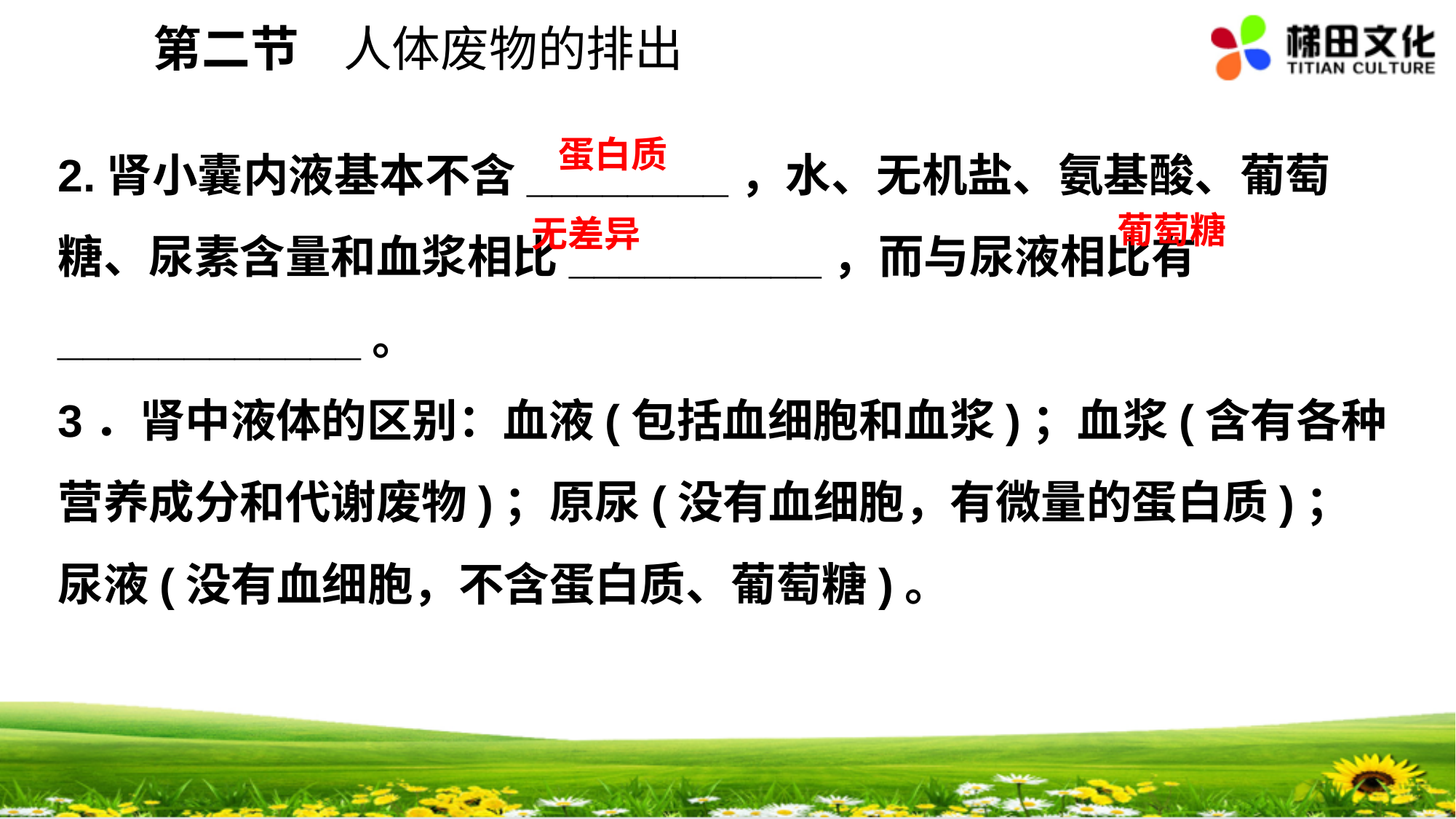

第二节    人体废物的排出
2.肾小囊内液基本不含________，水、无机盐、氨基酸、葡萄糖、尿素含量和血浆相比__________，而与尿液相比有____________。
3．肾中液体的区别：血液(包括血细胞和血浆)；血浆(含有各种营养成分和代谢废物)；原尿(没有血细胞，有微量的蛋白质)；尿液(没有血细胞，不含蛋白质、葡萄糖)。
蛋白质
葡萄糖
无差异